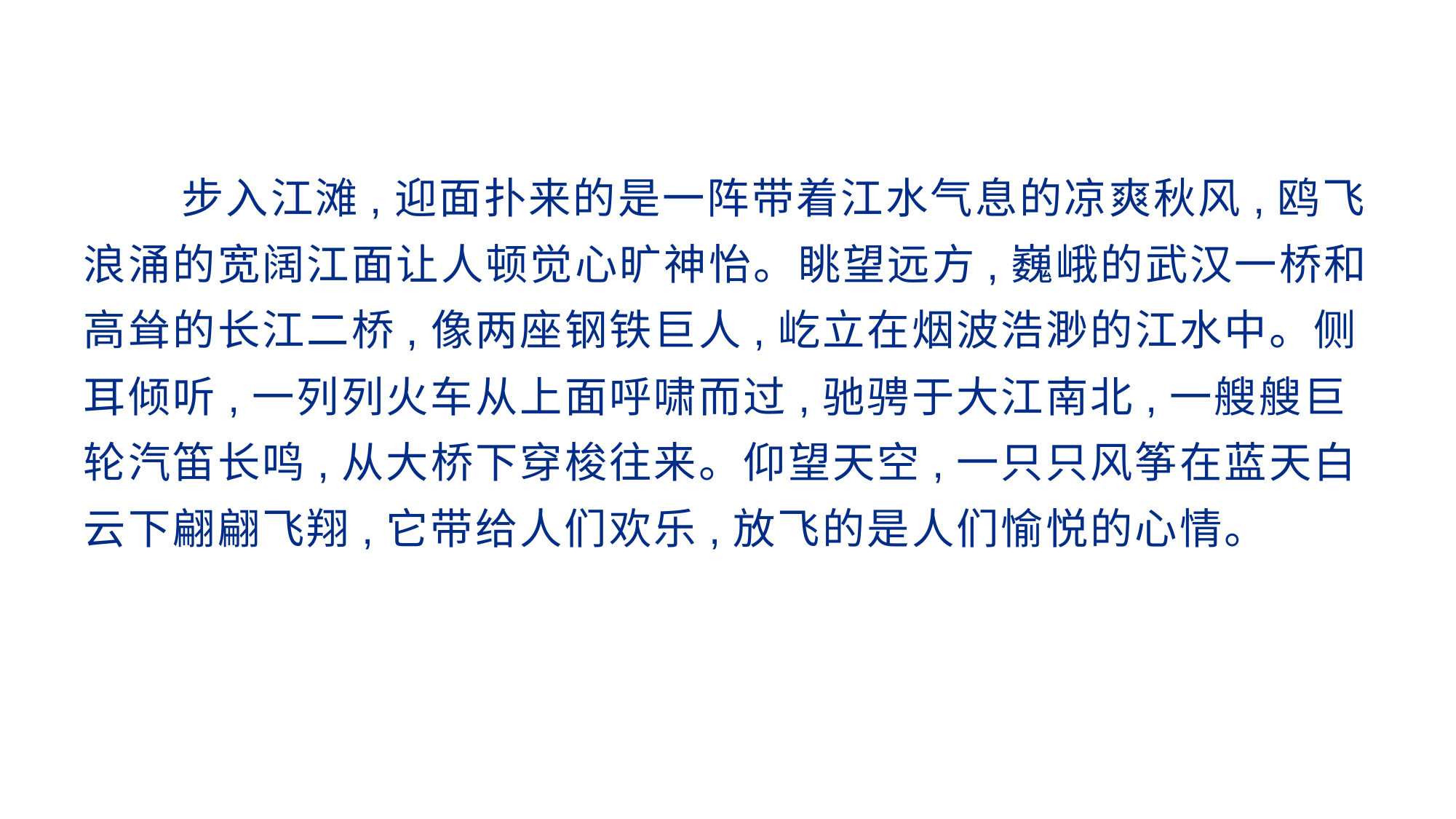

步入江滩,迎面扑来的是一阵带着江水气息的凉爽秋风,鸥飞浪涌的宽阔江面让人顿觉心旷神怡。眺望远方,巍峨的武汉一桥和高耸的长江二桥,像两座钢铁巨人,屹立在烟波浩渺的江水中。侧耳倾听,一列列火车从上面呼啸而过,驰骋于大江南北,一艘艘巨轮汽笛长鸣,从大桥下穿梭往来。仰望天空,一只只风筝在蓝天白云下翩翩飞翔,它带给人们欢乐,放飞的是人们愉悦的心情。